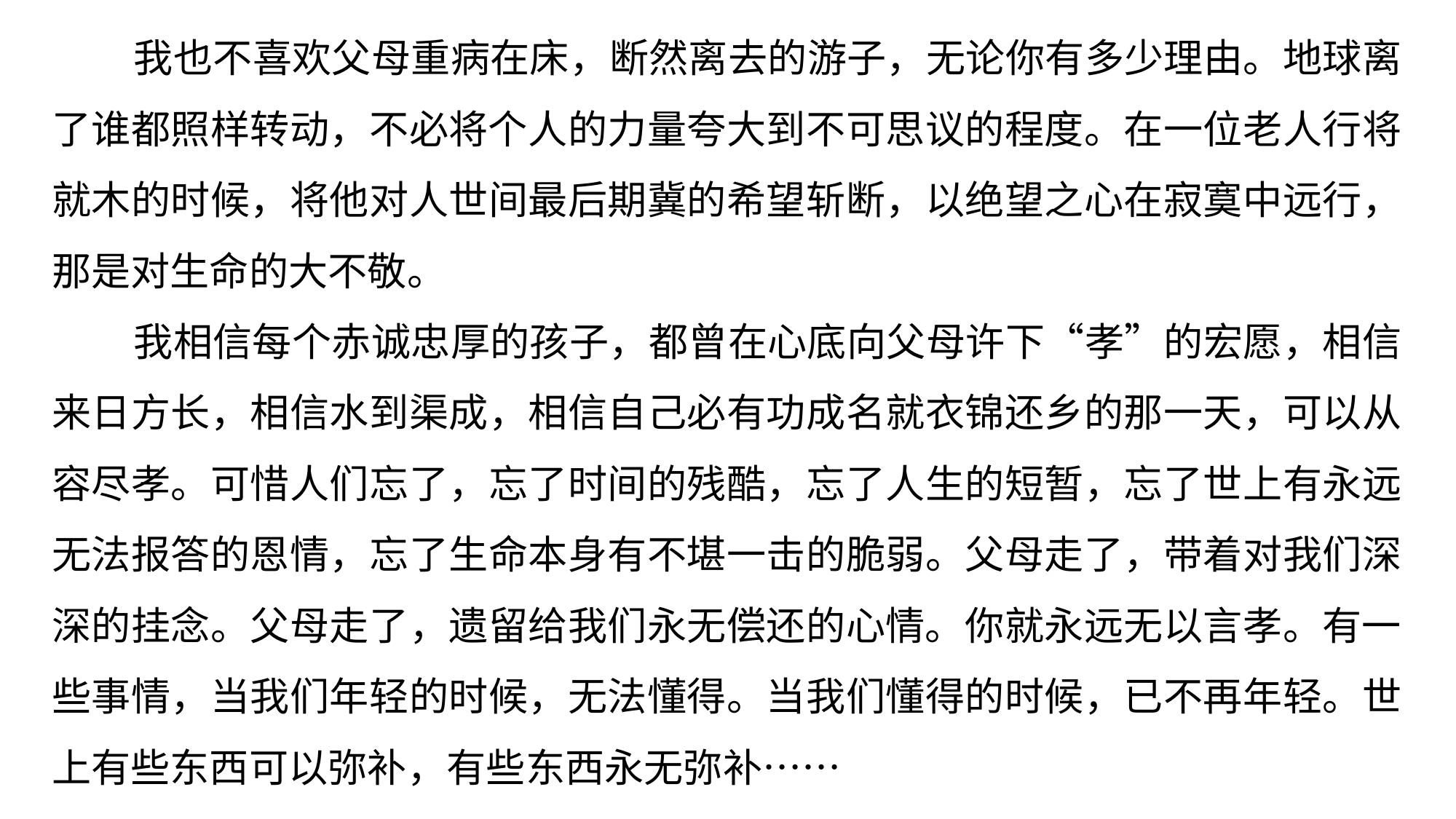

我也不喜欢父母重病在床，断然离去的游子，无论你有多少理由。地球离了谁都照样转动，不必将个人的力量夸大到不可思议的程度。在一位老人行将就木的时候，将他对人世间最后期冀的希望斩断，以绝望之心在寂寞中远行，那是对生命的大不敬。
        我相信每个赤诚忠厚的孩子，都曾在心底向父母许下“孝”的宏愿，相信来日方长，相信水到渠成，相信自己必有功成名就衣锦还乡的那一天，可以从容尽孝。可惜人们忘了，忘了时间的残酷，忘了人生的短暂，忘了世上有永远无法报答的恩情，忘了生命本身有不堪一击的脆弱。父母走了，带着对我们深深的挂念。父母走了，遗留给我们永无偿还的心情。你就永远无以言孝。有一些事情，当我们年轻的时候，无法懂得。当我们懂得的时候，已不再年轻。世上有些东西可以弥补，有些东西永无弥补……